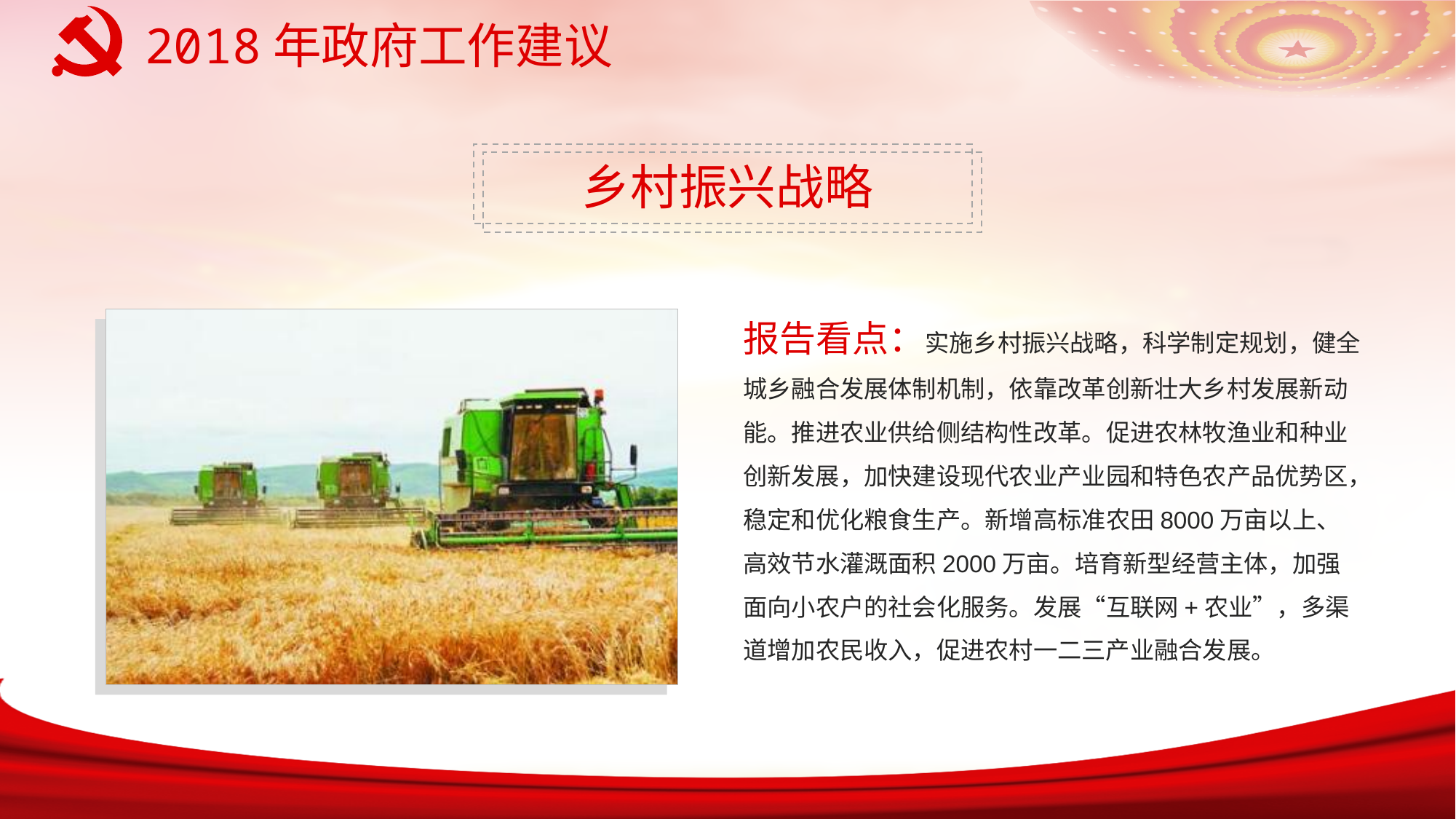

2018年政府工作建议

乡村振兴战略
报告看点：实施乡村振兴战略，科学制定规划，健全城乡融合发展体制机制，依靠改革创新壮大乡村发展新动能。推进农业供给侧结构性改革。促进农林牧渔业和种业创新发展，加快建设现代农业产业园和特色农产品优势区，稳定和优化粮食生产。新增高标准农田8000万亩以上、高效节水灌溉面积2000万亩。培育新型经营主体，加强面向小农户的社会化服务。发展“互联网+农业”，多渠道增加农民收入，促进农村一二三产业融合发展。